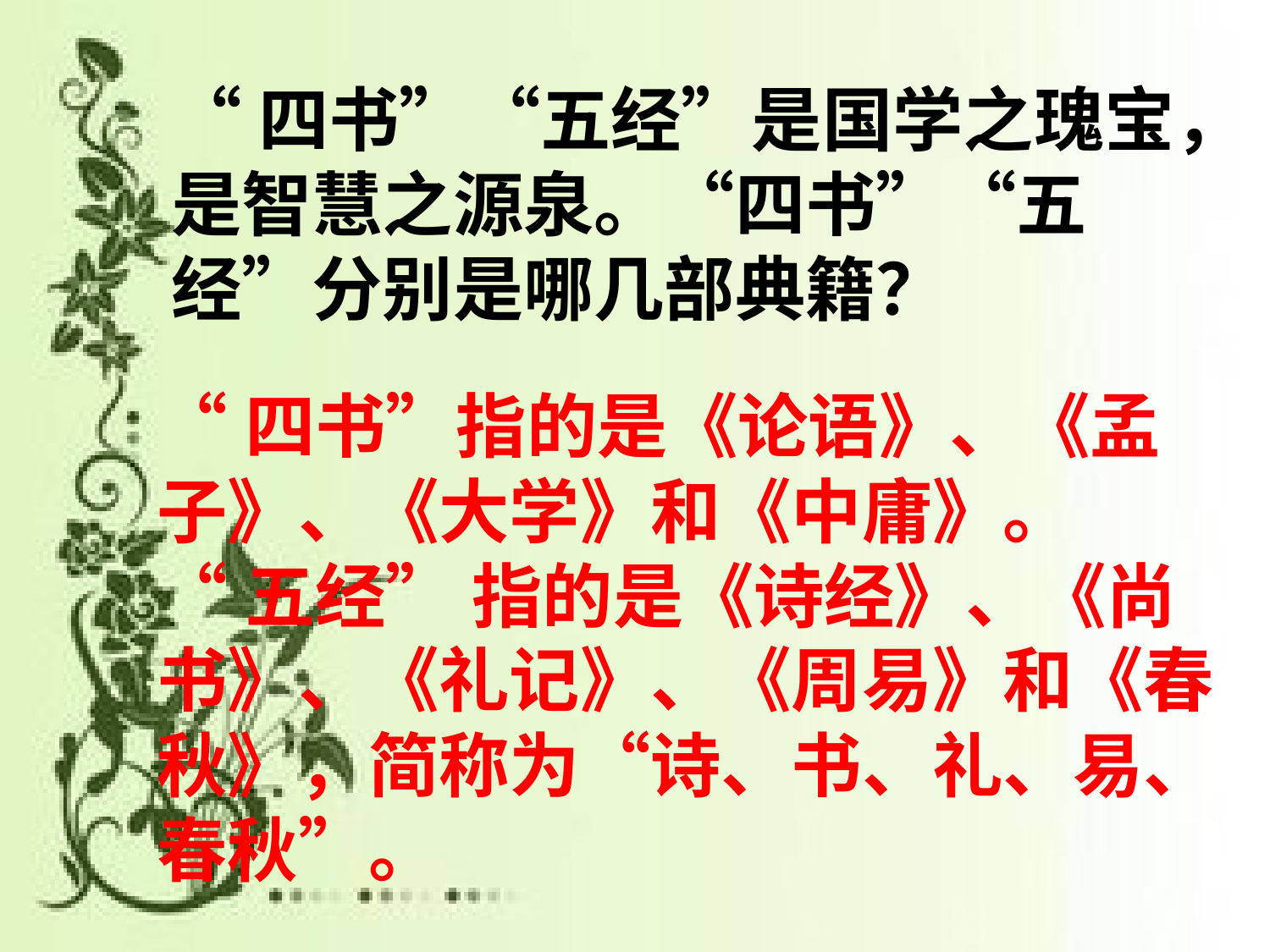

“四书”“五经”是国学之瑰宝，是智慧之源泉。“四书”“五经”分别是哪几部典籍？
“四书”指的是《论语》、《孟子》、《大学》和《中庸》。
“五经” 指的是《诗经》、《尚书》、《礼记》、《周易》和《春秋》，简称为“诗、书、礼、易、春秋”。